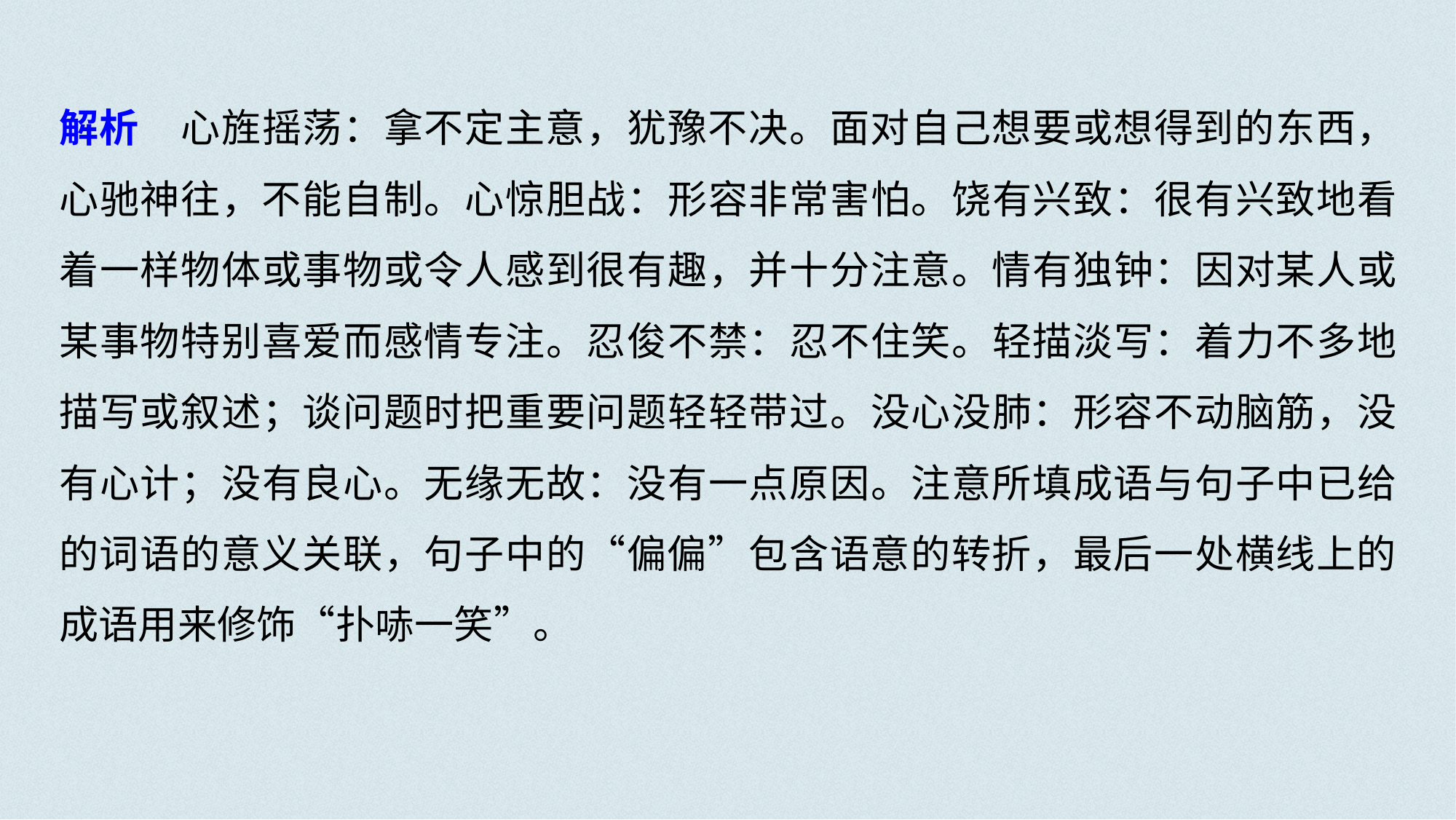

解析　心旌摇荡：拿不定主意，犹豫不决。面对自己想要或想得到的东西，心驰神往，不能自制。心惊胆战：形容非常害怕。饶有兴致：很有兴致地看着一样物体或事物或令人感到很有趣，并十分注意。情有独钟：因对某人或某事物特别喜爱而感情专注。忍俊不禁：忍不住笑。轻描淡写：着力不多地描写或叙述；谈问题时把重要问题轻轻带过。没心没肺：形容不动脑筋，没有心计；没有良心。无缘无故：没有一点原因。注意所填成语与句子中已给的词语的意义关联，句子中的“偏偏”包含语意的转折，最后一处横线上的成语用来修饰“扑哧一笑”。